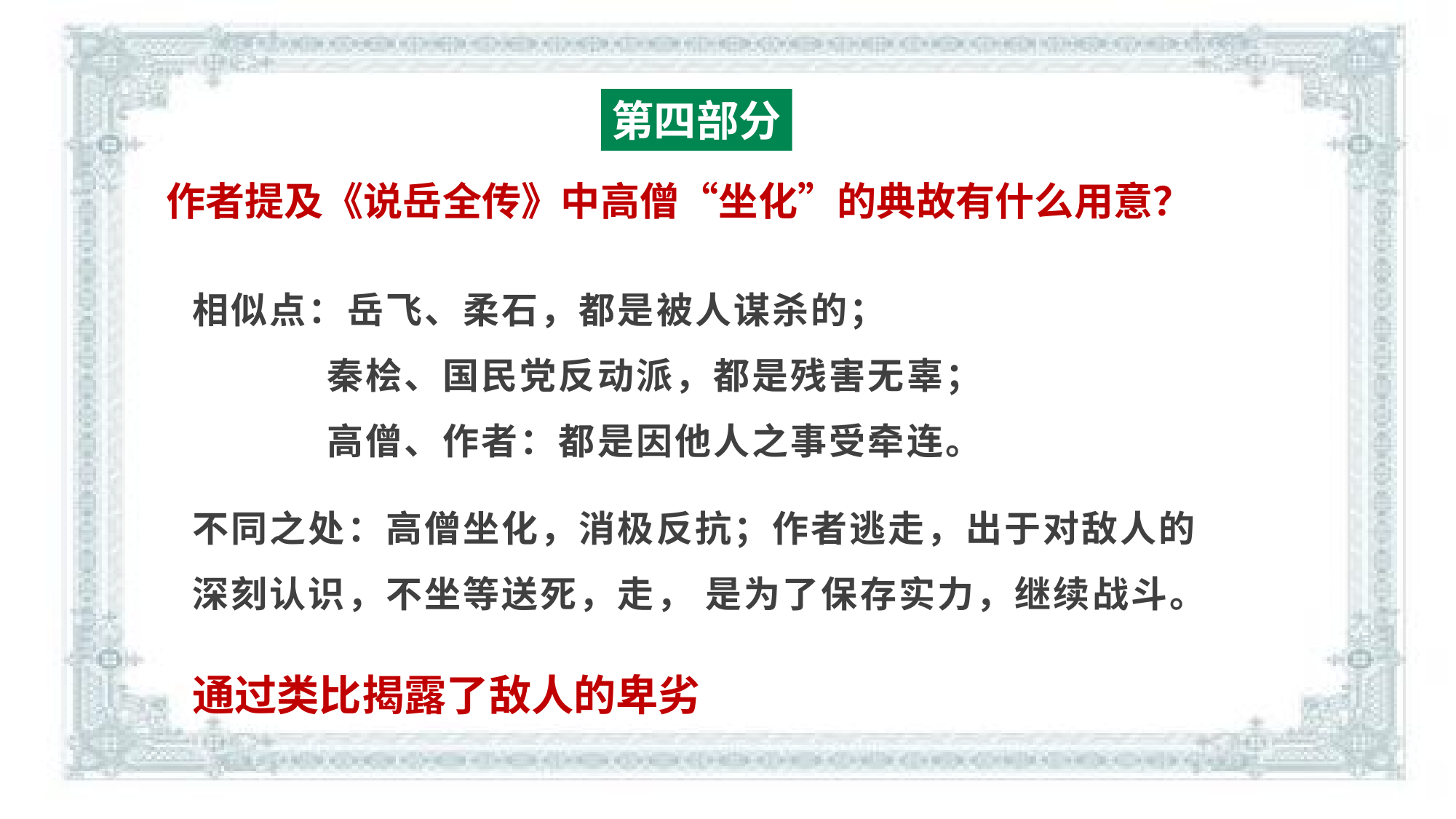

第四部分
作者提及《说岳全传》中高僧“坐化”的典故有什么用意？
相似点：岳飞、柔石，都是被人谋杀的；
            秦桧、国民党反动派，都是残害无辜；
            高僧、作者：都是因他人之事受牵连。
不同之处：高僧坐化，消极反抗；作者逃走，出于对敌人的深刻认识，不坐等送死，走， 是为了保存实力，继续战斗。
通过类比揭露了敌人的卑劣